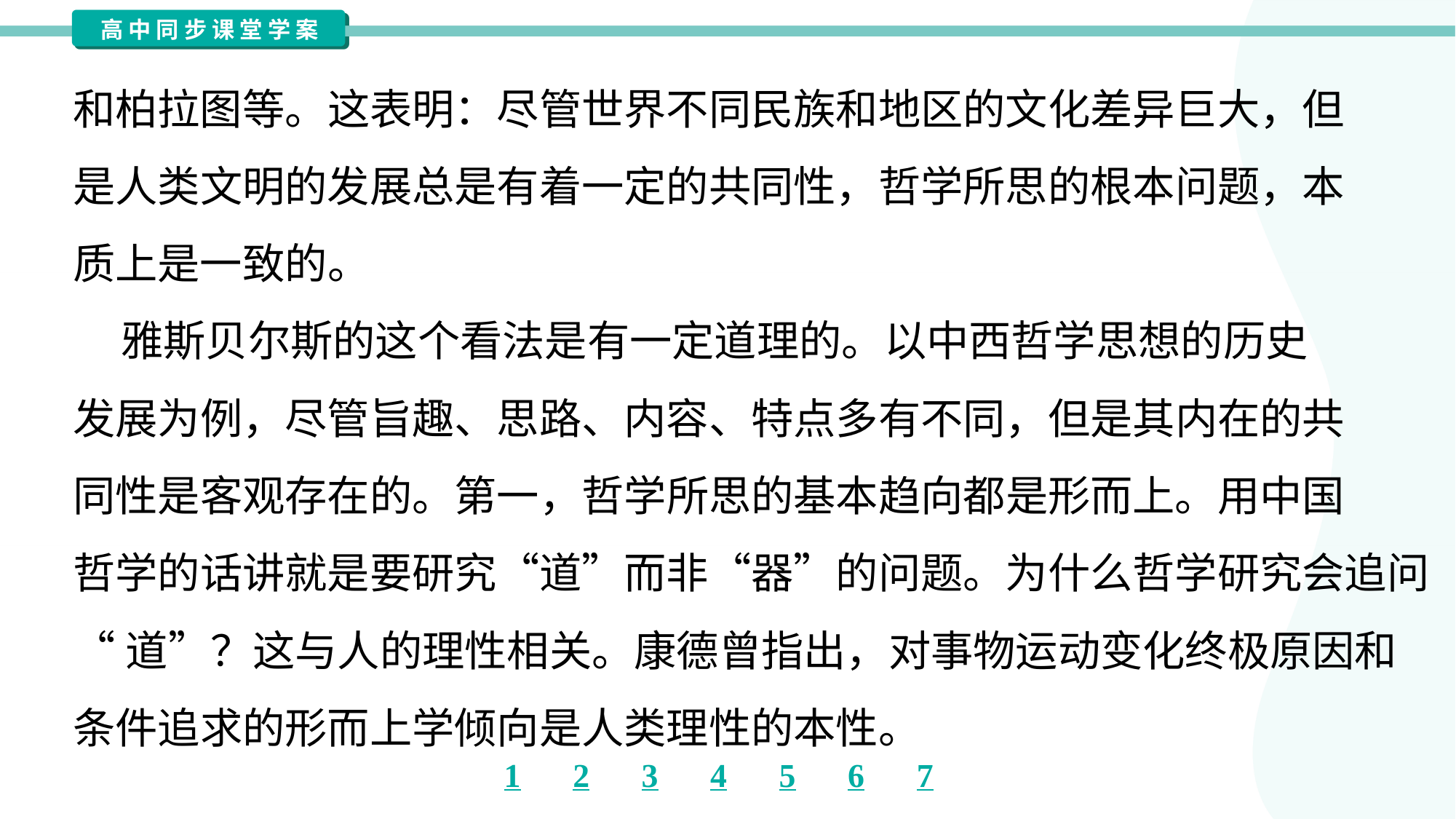

和柏拉图等。这表明：尽管世界不同民族和地区的文化差异巨大，但
是人类文明的发展总是有着一定的共同性，哲学所思的根本问题，本
质上是一致的。
    雅斯贝尔斯的这个看法是有一定道理的。以中西哲学思想的历史
发展为例，尽管旨趣、思路、内容、特点多有不同，但是其内在的共
同性是客观存在的。第一，哲学所思的基本趋向都是形而上。用中国
哲学的话讲就是要研究“道”而非“器”的问题。为什么哲学研究会追问
“道”？这与人的理性相关。康德曾指出，对事物运动变化终极原因和
条件追求的形而上学倾向是人类理性的本性。